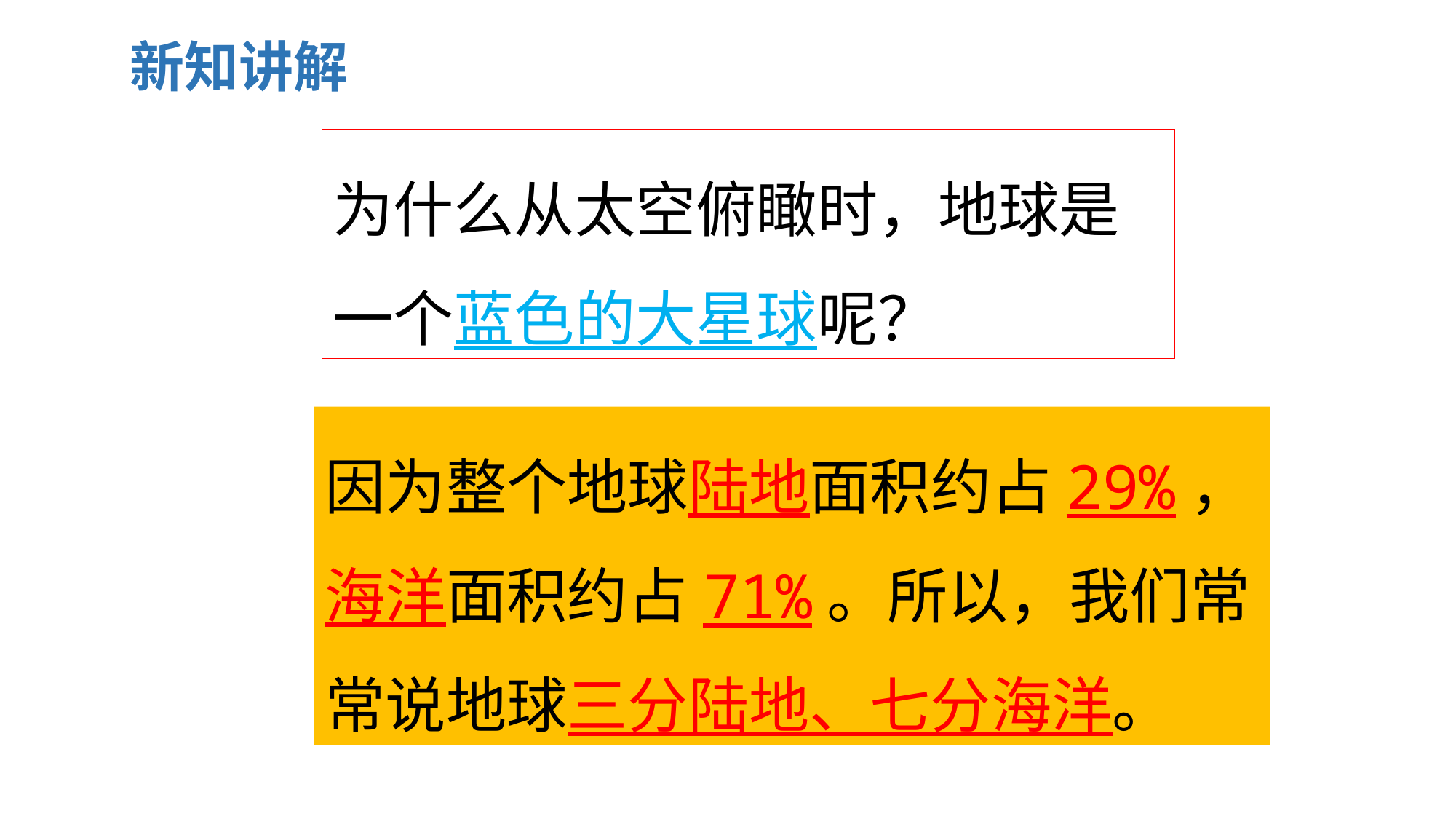

新知讲解
为什么从太空俯瞰时，地球是一个蓝色的大星球呢？
因为整个地球陆地面积约占29%，海洋面积约占71%。所以，我们常常说地球三分陆地、七分海洋。